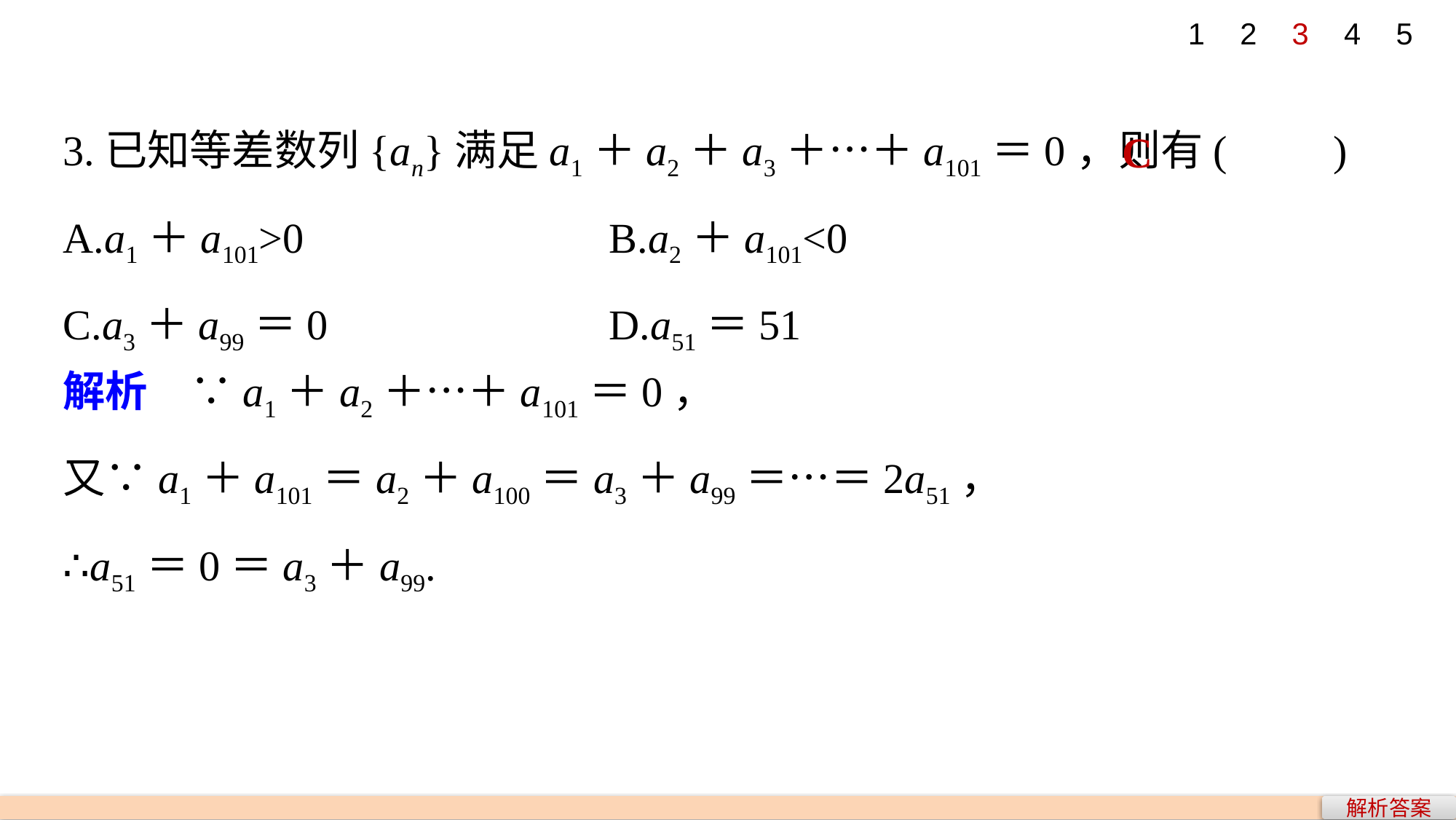

1
2
3
4
5
3.已知等差数列{an}满足a1＋a2＋a3＋…＋a101＝0，则有(　　)
A.a1＋a101>0  			B.a2＋a101<0
C.a3＋a99＝0  			D.a51＝51
C
解析　∵a1＋a2＋…＋a101＝0，
又∵a1＋a101＝a2＋a100＝a3＋a99＝…＝2a51，
∴a51＝0＝a3＋a99.
解析答案